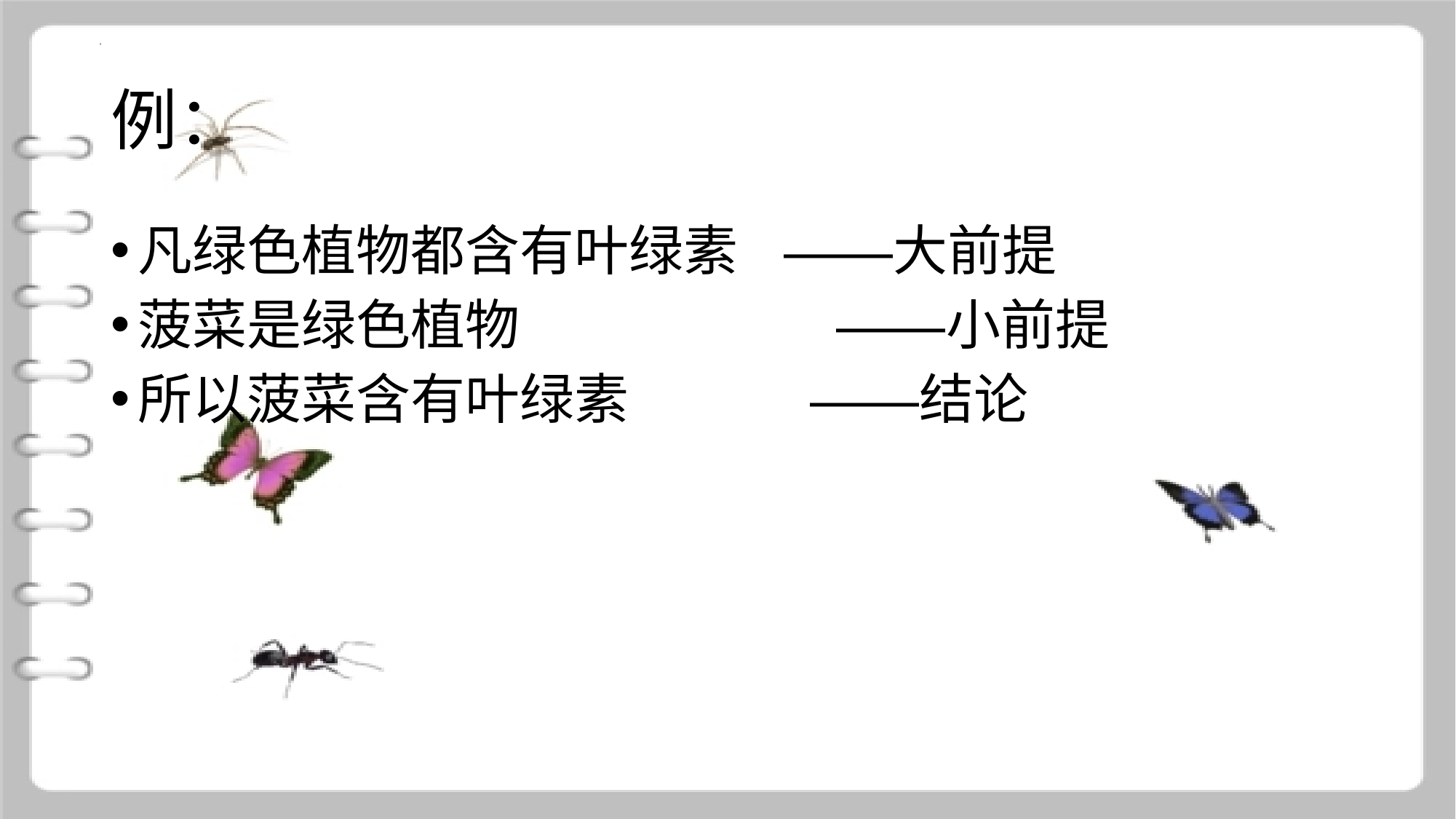

# 例：
凡绿色植物都含有叶绿素   ——大前提
菠菜是绿色植物                     ——小前提
所以菠菜含有叶绿素            ——结论